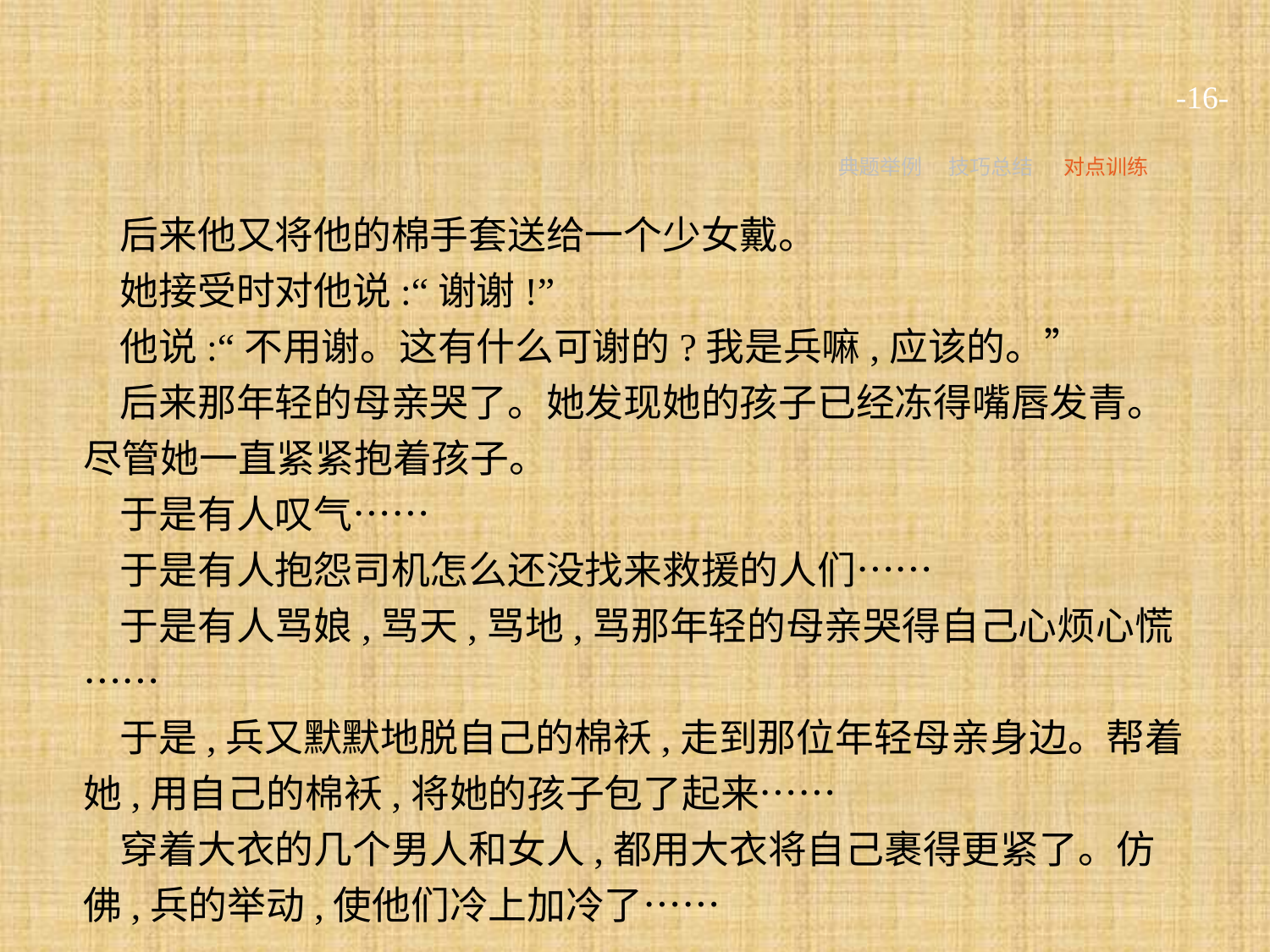

-16-
典题举例
技巧总结
对点训练
后来他又将他的棉手套送给一个少女戴。
她接受时对他说:“谢谢!”
他说:“不用谢。这有什么可谢的?我是兵嘛,应该的。”
后来那年轻的母亲哭了。她发现她的孩子已经冻得嘴唇发青。尽管她一直紧紧抱着孩子。
于是有人叹气……
于是有人抱怨司机怎么还没找来救援的人们……
于是有人骂娘,骂天,骂地,骂那年轻的母亲哭得自己心烦心慌……
于是,兵又默默地脱自己的棉袄,走到那位年轻母亲身边。帮着她,用自己的棉袄,将她的孩子包了起来……
穿着大衣的几个男人和女人,都用大衣将自己裹得更紧了。仿佛,兵的举动,使他们冷上加冷了……